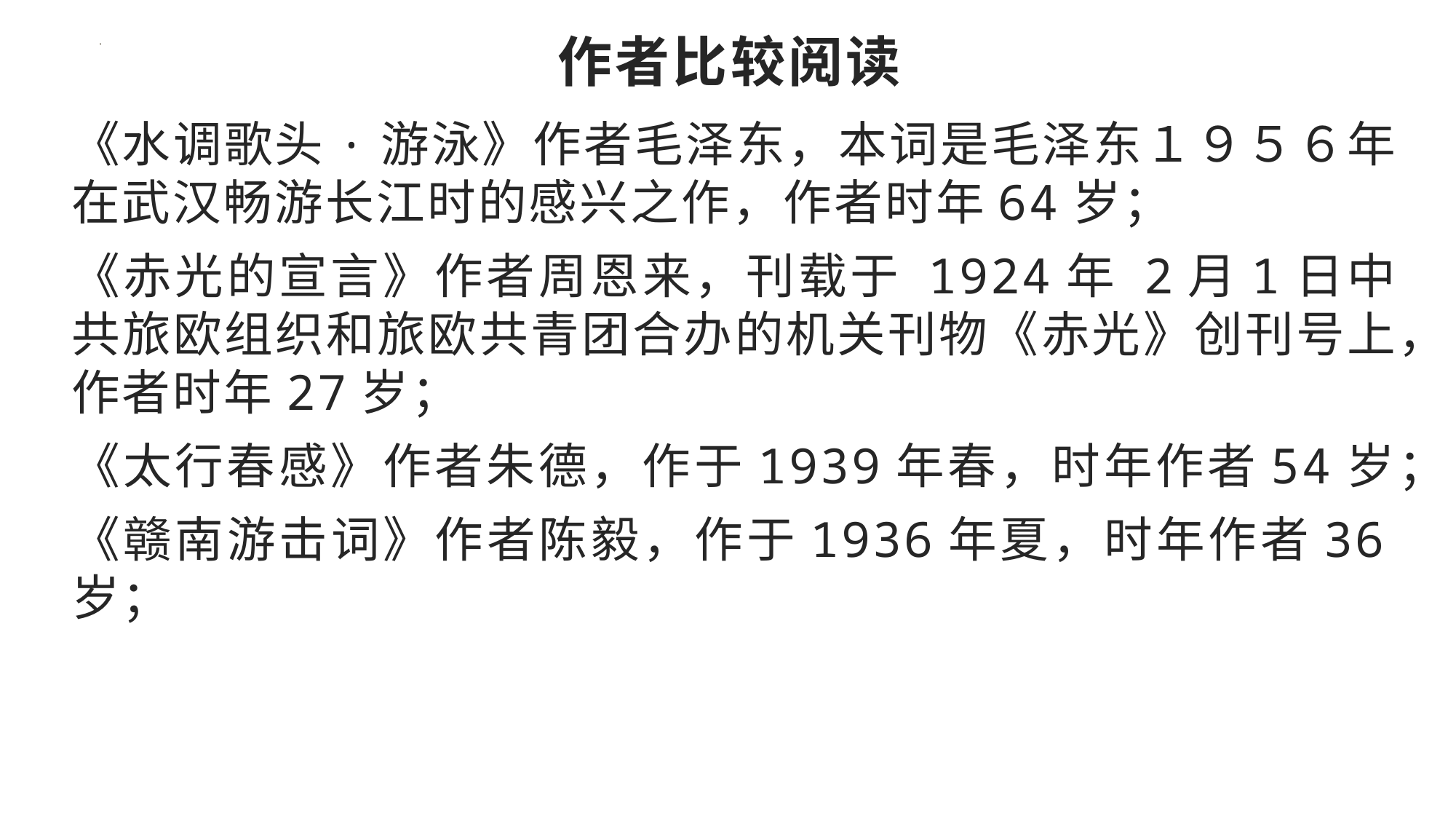

# 作者比较阅读
《水调歌头·游泳》作者毛泽东，本词是毛泽东１９５６年在武汉畅游长江时的感兴之作，作者时年64岁；
《赤光的宣言》作者周恩来，刊载于 1924年 2月1日中共旅欧组织和旅欧共青团合办的机关刊物《赤光》创刊号上，作者时年27岁；
《太行春感》作者朱德，作于1939年春，时年作者54岁；
《赣南游击词》作者陈毅，作于1936年夏，时年作者36岁；